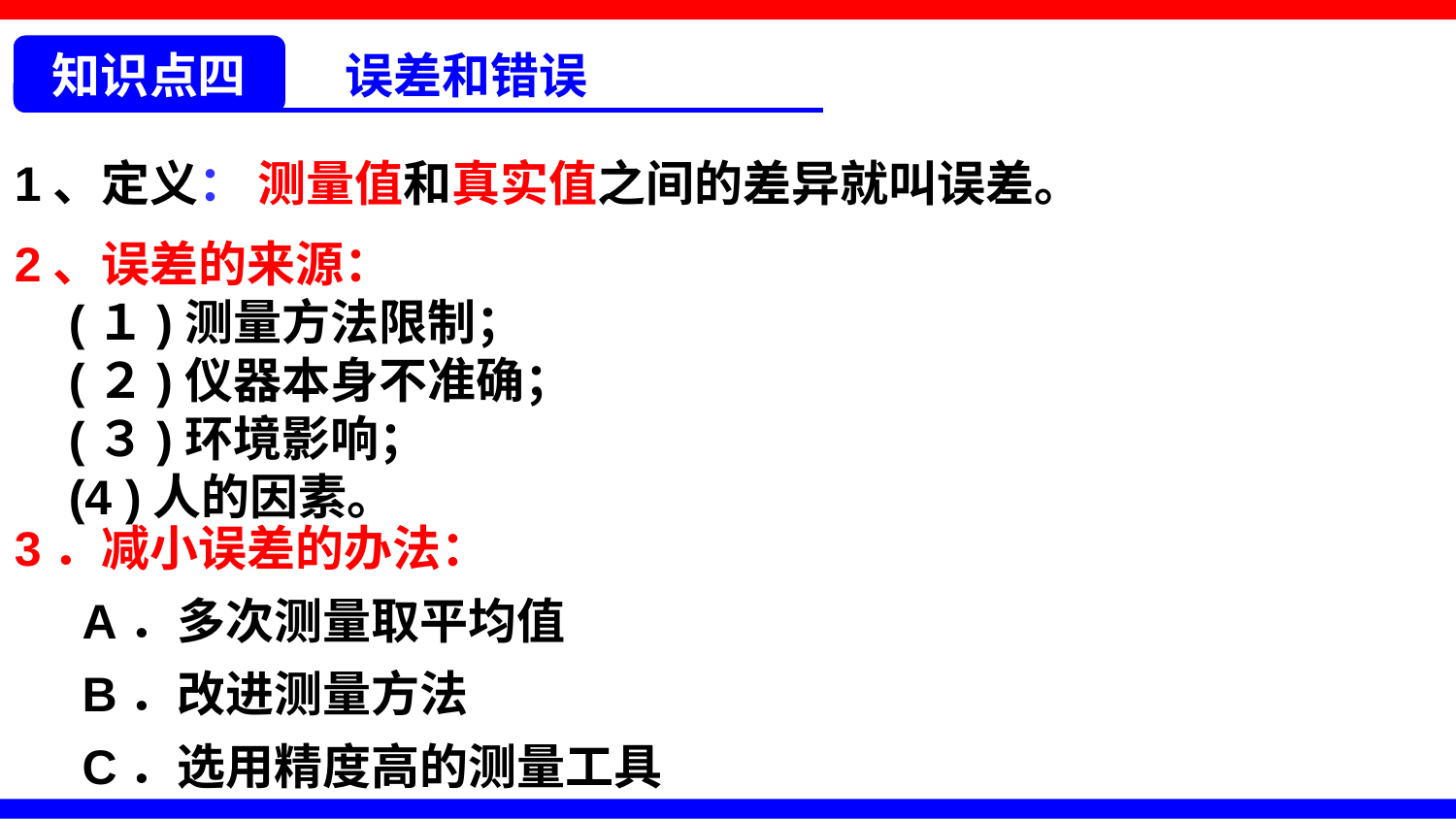

知识点四
  误差和错误
1、定义： 测量值和真实值之间的差异就叫误差。
2、误差的来源：
    (１)测量方法限制；
    (２)仪器本身不准确；
    (３)环境影响；
    (4 )人的因素。
3．减小误差的办法：
     A．多次测量取平均值
     B．改进测量方法
     C．选用精度高的测量工具